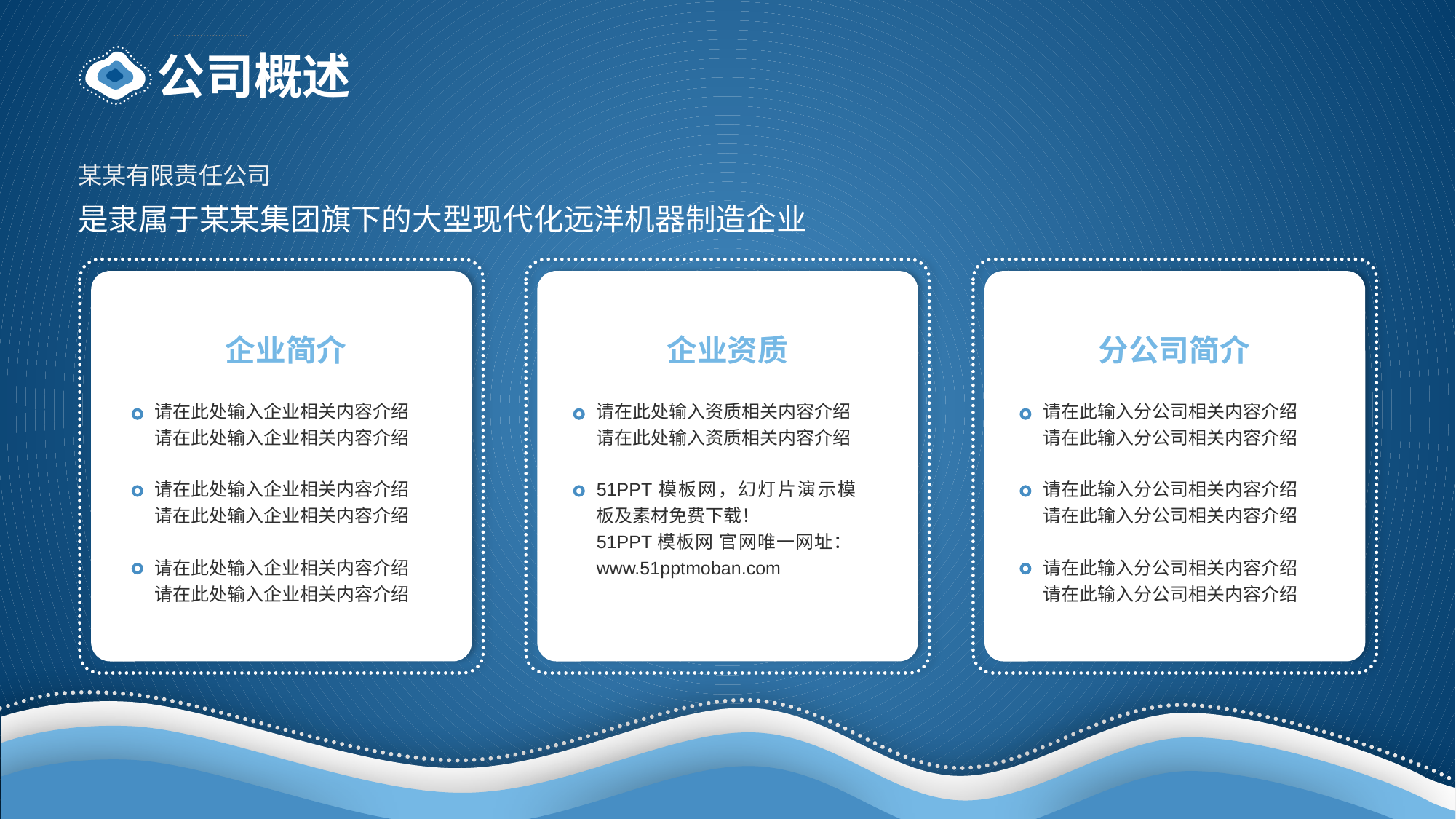

# 公司概述
某某有限责任公司
是隶属于某某集团旗下的大型现代化远洋机器制造企业

v

v

v
企业简介
企业资质
分公司简介
请在此处输入企业相关内容介绍
请在此处输入企业相关内容介绍
请在此处输入资质相关内容介绍
请在此处输入资质相关内容介绍
请在此输入分公司相关内容介绍
请在此输入分公司相关内容介绍

请在此处输入企业相关内容介绍
请在此处输入企业相关内容介绍
51PPT模板网，幻灯片演示模板及素材免费下载！
51PPT模板网 官网唯一网址：www.51pptmoban.com
请在此输入分公司相关内容介绍
请在此输入分公司相关内容介绍

请在此处输入企业相关内容介绍
请在此处输入企业相关内容介绍
请在此输入分公司相关内容介绍
请在此输入分公司相关内容介绍